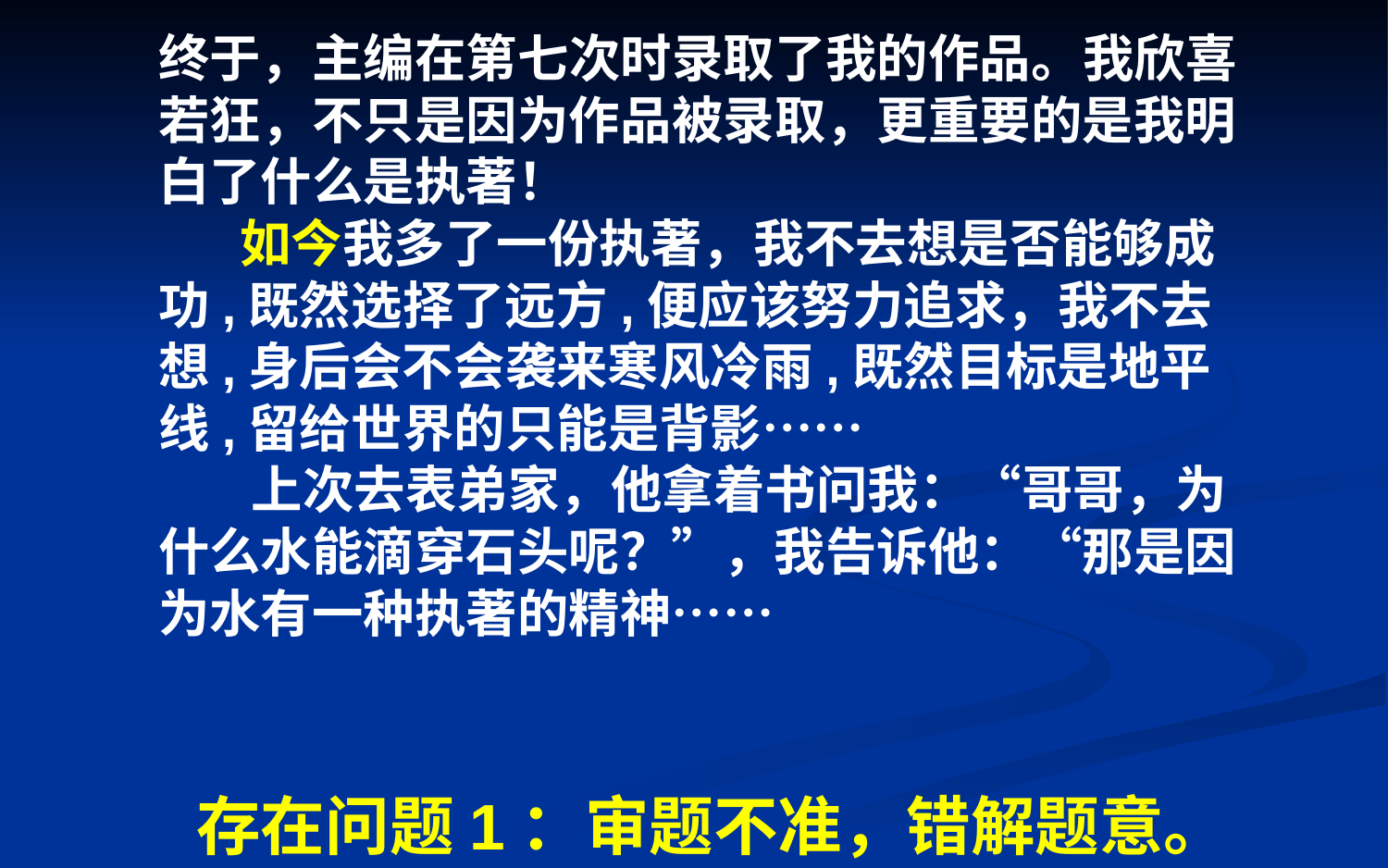

终于，主编在第七次时录取了我的作品。我欣喜若狂，不只是因为作品被录取，更重要的是我明白了什么是执著！
      如今我多了一份执著，我不去想是否能够成功,既然选择了远方,便应该努力追求，我不去想,身后会不会袭来寒风冷雨,既然目标是地平线,留给世界的只能是背影……
       上次去表弟家，他拿着书问我：“哥哥，为什么水能滴穿石头呢？”，我告诉他：“那是因为水有一种执著的精神……

存在问题1：审题不准，错解题意。